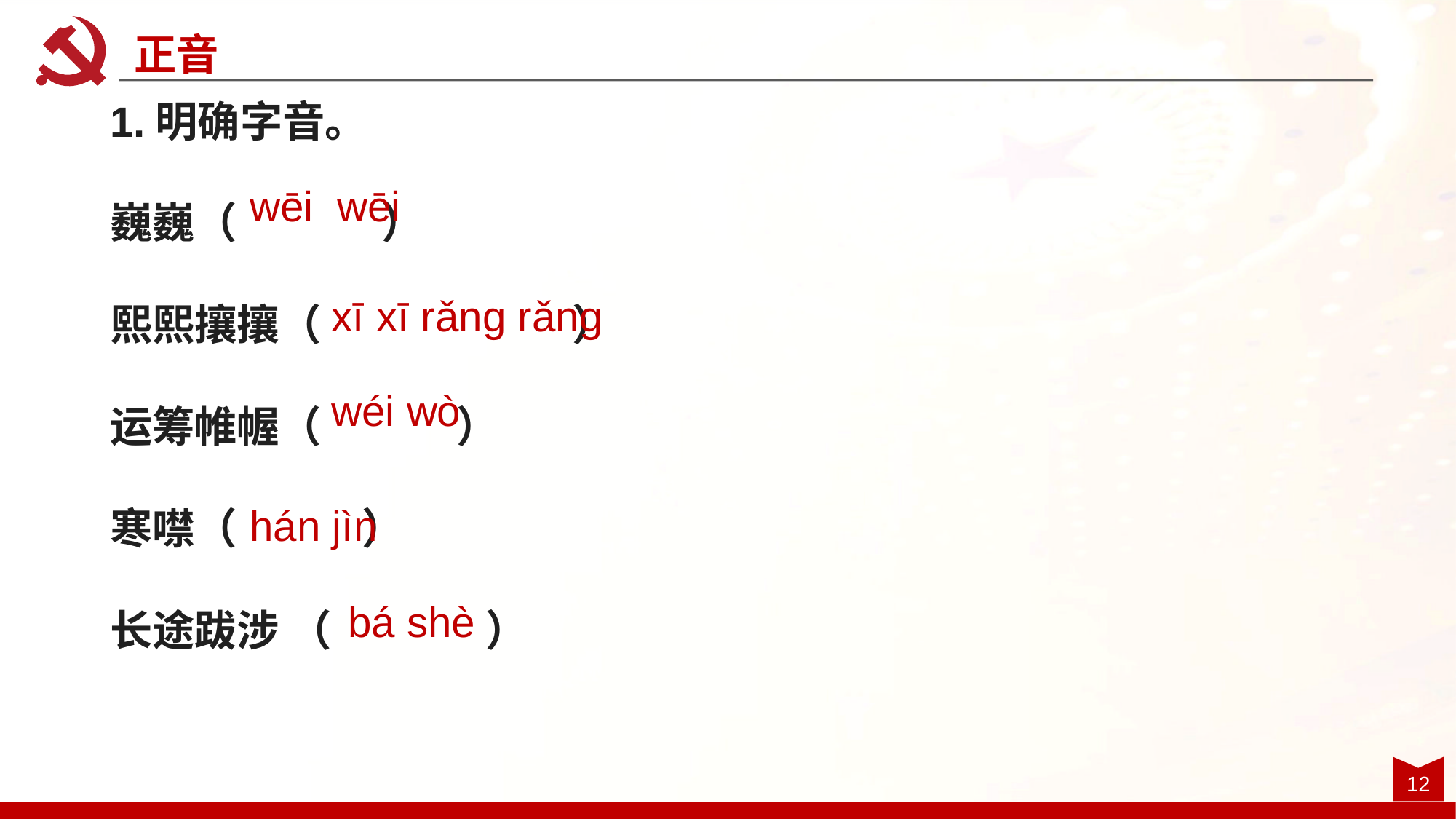

正音

1.明确字音。
巍巍（               ）
熙熙攘攘（                          ）
运筹帷幄（              ）
寒噤（             ）
长途跋涉 （                ）
wēi  wēi
xī xī rǎnɡ rǎnɡ
wéi wò
hán jìn
bá shè